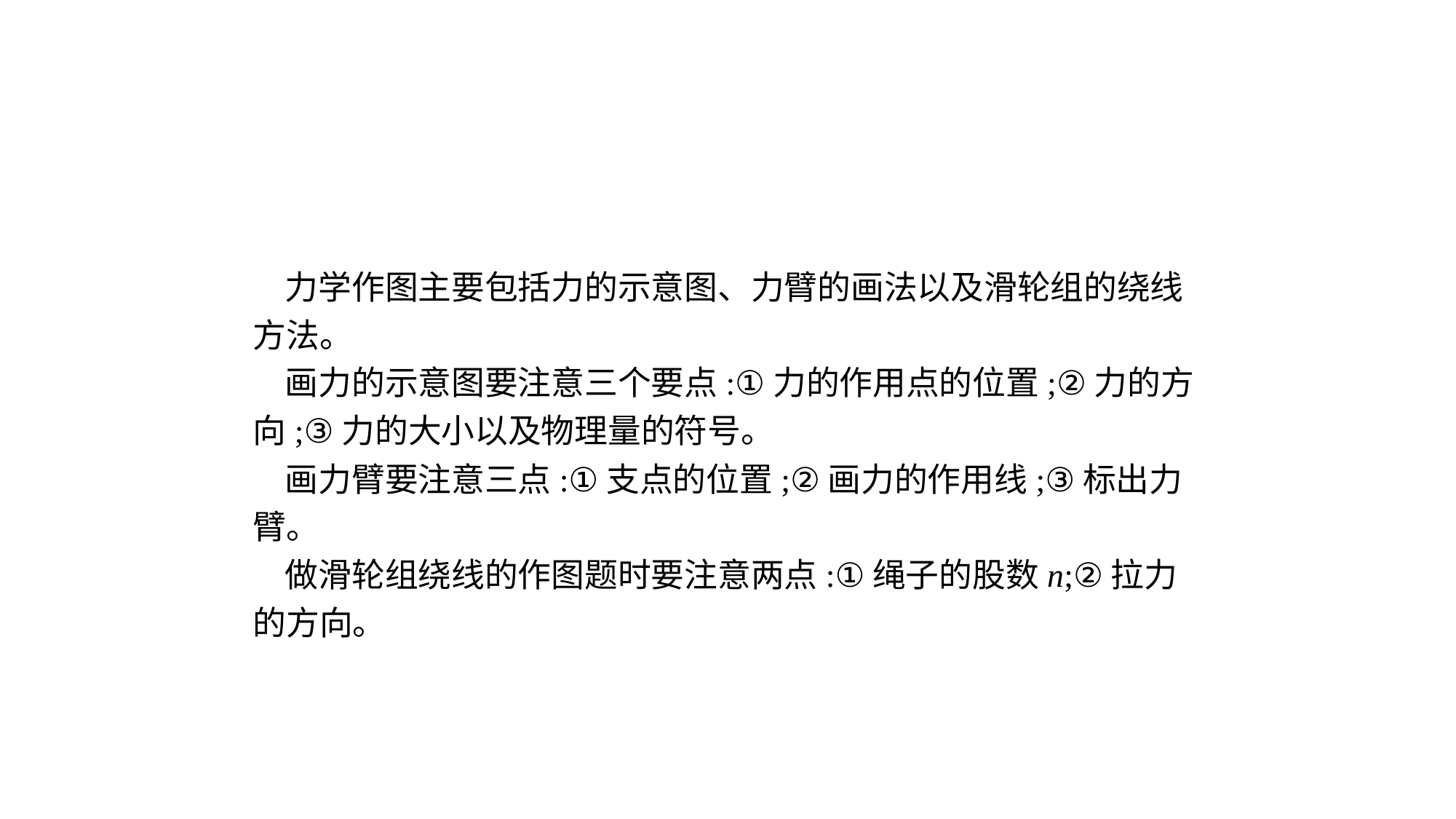

力学作图主要包括力的示意图、力臂的画法以及滑轮组的绕线方法。
画力的示意图要注意三个要点:①力的作用点的位置;②力的方向;③力的大小以及物理量的符号。
画力臂要注意三点:①支点的位置;②画力的作用线;③标出力臂。
做滑轮组绕线的作图题时要注意两点:①绳子的股数n;②拉力的方向。